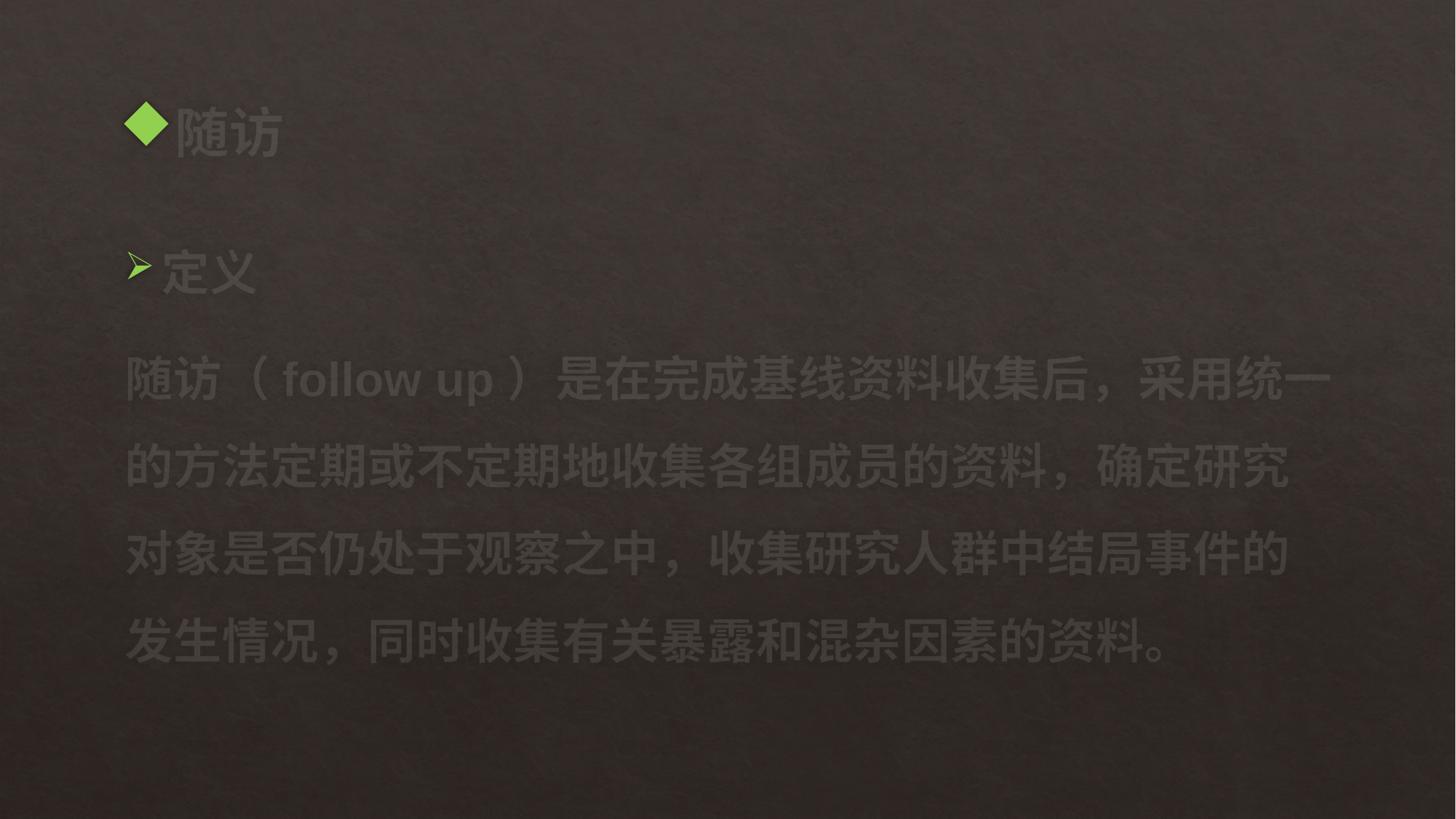

# 随访
定义
随访（follow up）是在完成基线资料收集后，采用统一的方法定期或不定期地收集各组成员的资料，确定研究对象是否仍处于观察之中，收集研究人群中结局事件的发生情况，同时收集有关暴露和混杂因素的资料。